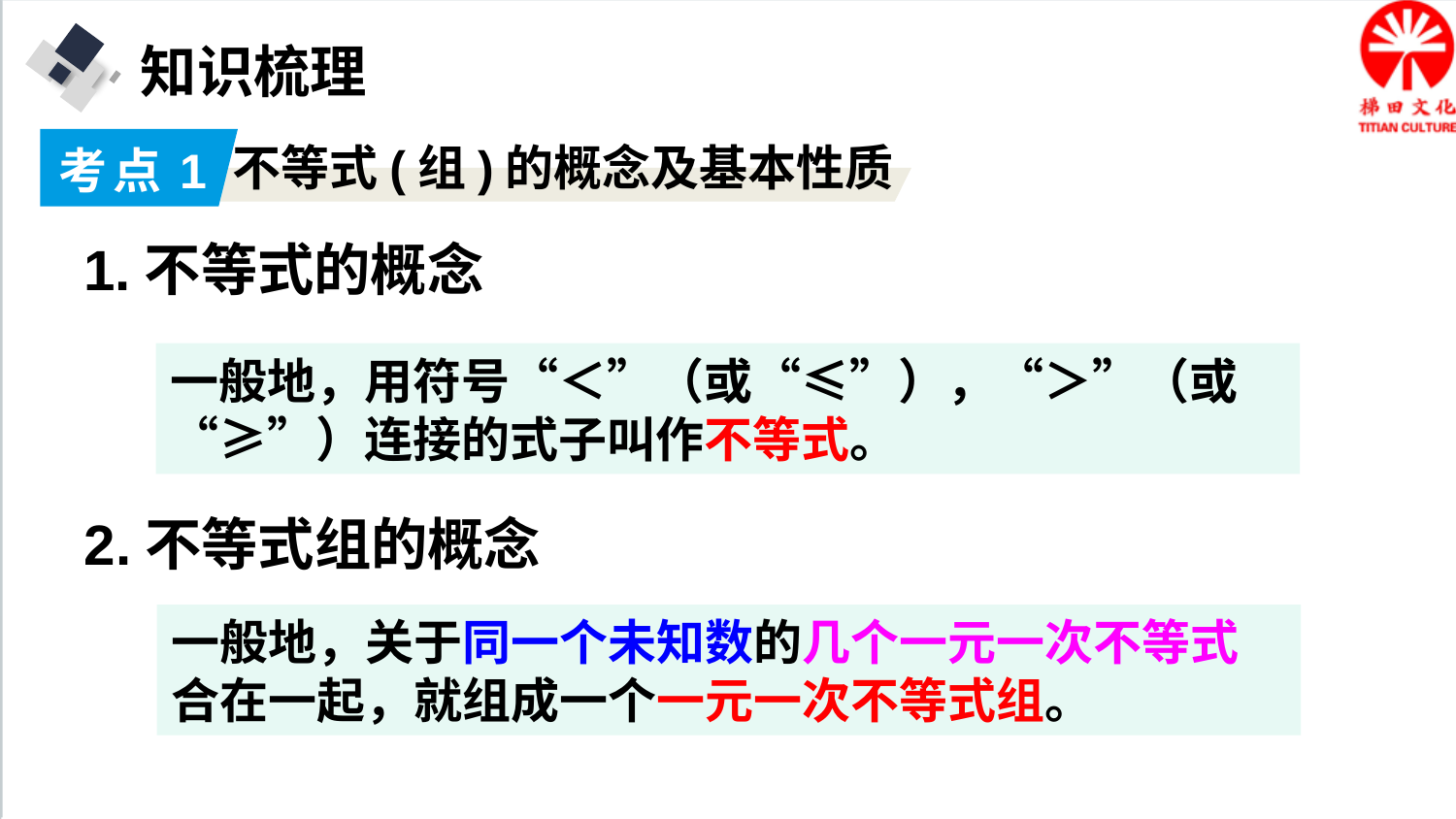

知识梳理

考点1

不等式(组)的概念及基本性质
1.不等式的概念
一般地，用符号“＜”（或“≤”），“＞”（或“≥”）连接的式子叫作不等式。
2.不等式组的概念
一般地，关于同一个未知数的几个一元一次不等式合在一起，就组成一个一元一次不等式组。